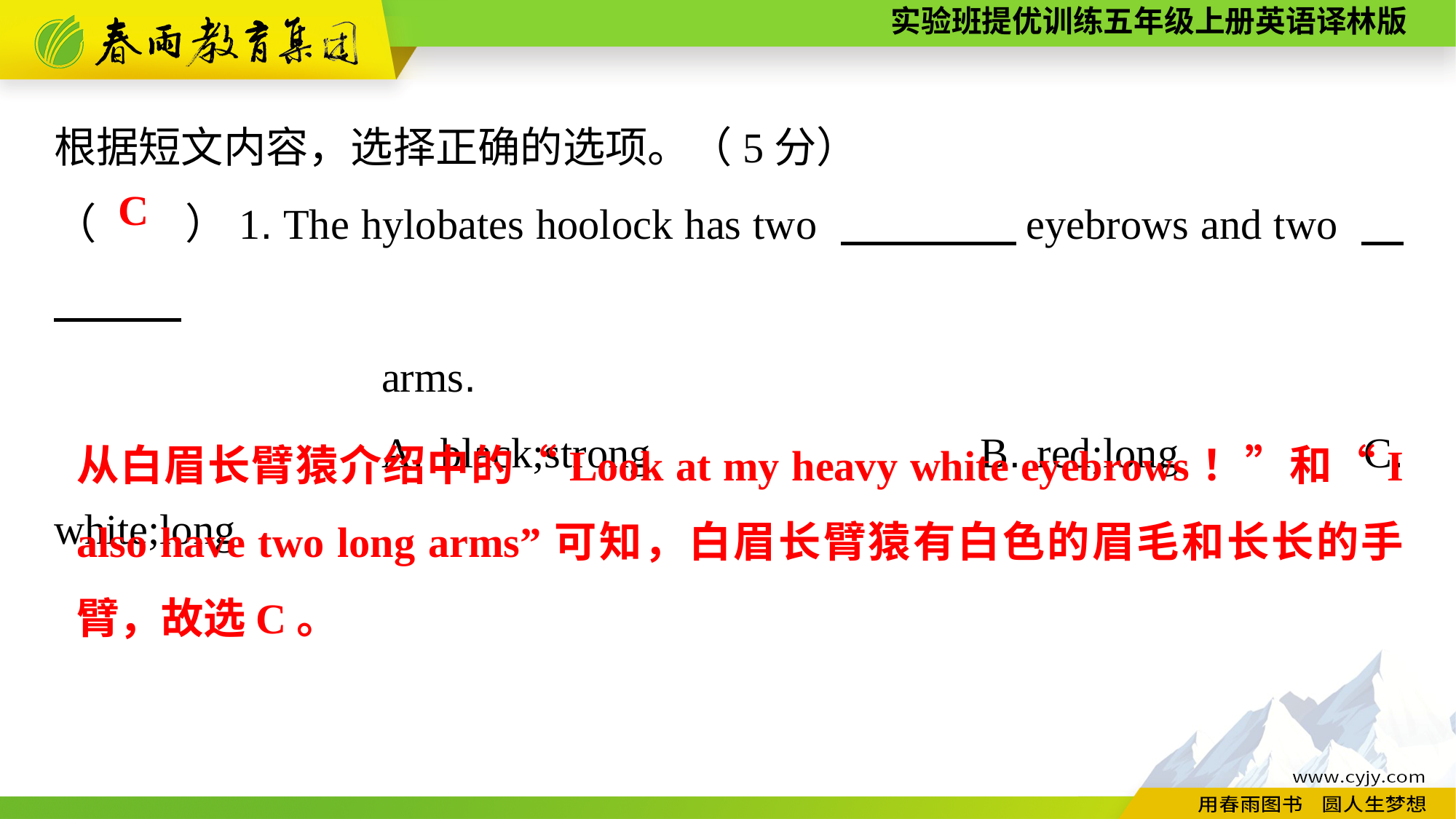

根据短文内容，选择正确的选项。（5分）
（　　）1. The hylobates hoolock has two 　　　　eyebrows and two
			arms.
			A. black;strong	                B. red;long		C. white;long
C
从白眉长臂猿介绍中的“Look at my heavy white eyebrows！”和“I also have two long arms”可知，白眉长臂猿有白色的眉毛和长长的手臂，故选C。